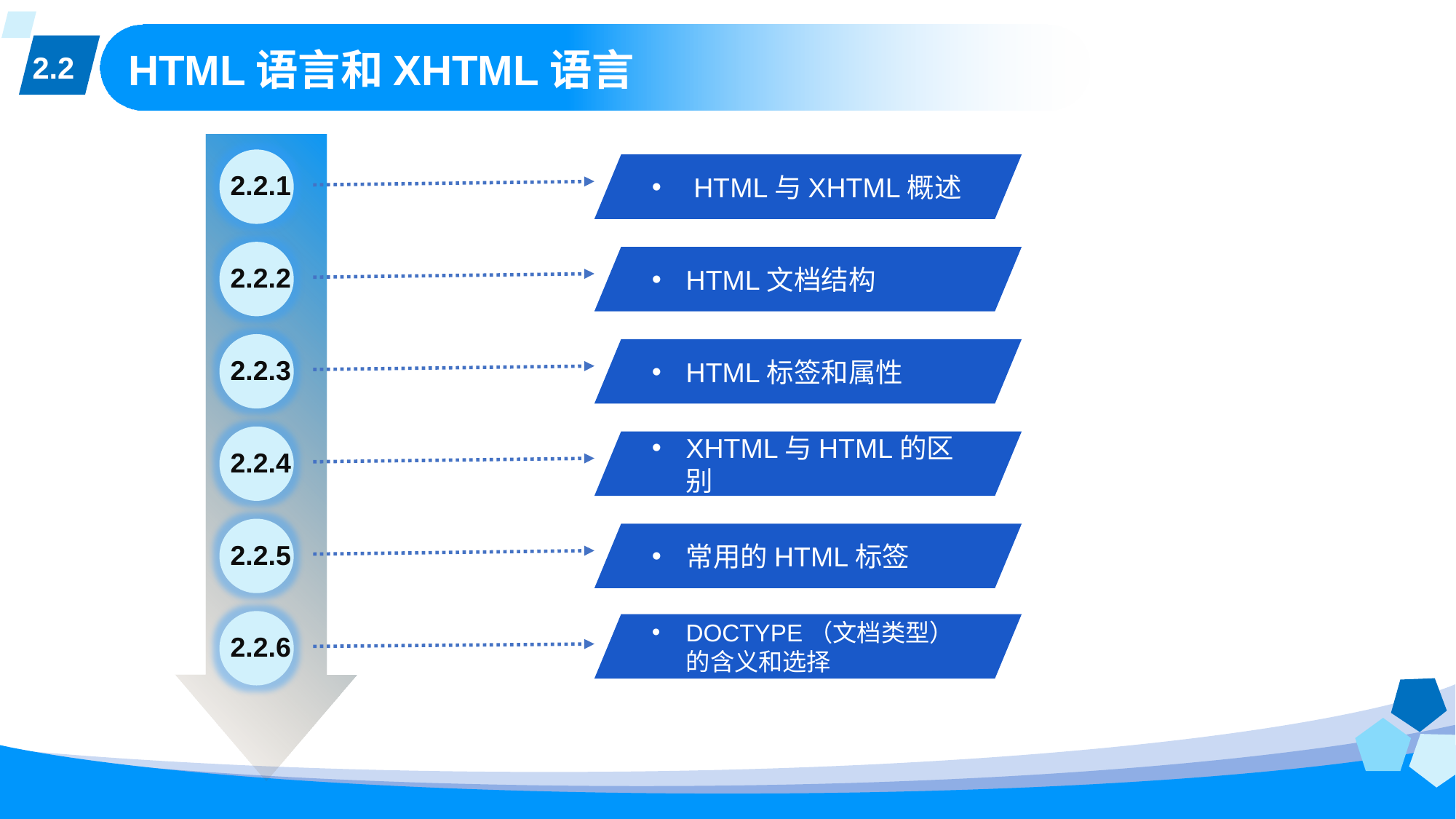

2.2
# HTML语言和XHTML语言

2.2.1
 HTML与XHTML概述

2.2.2
HTML文档结构

2.2.3
HTML标签和属性

2.2.4
XHTML与HTML的区别

2.2.5
常用的HTML标签

2.2.6
DOCTYPE（文档类型）的含义和选择